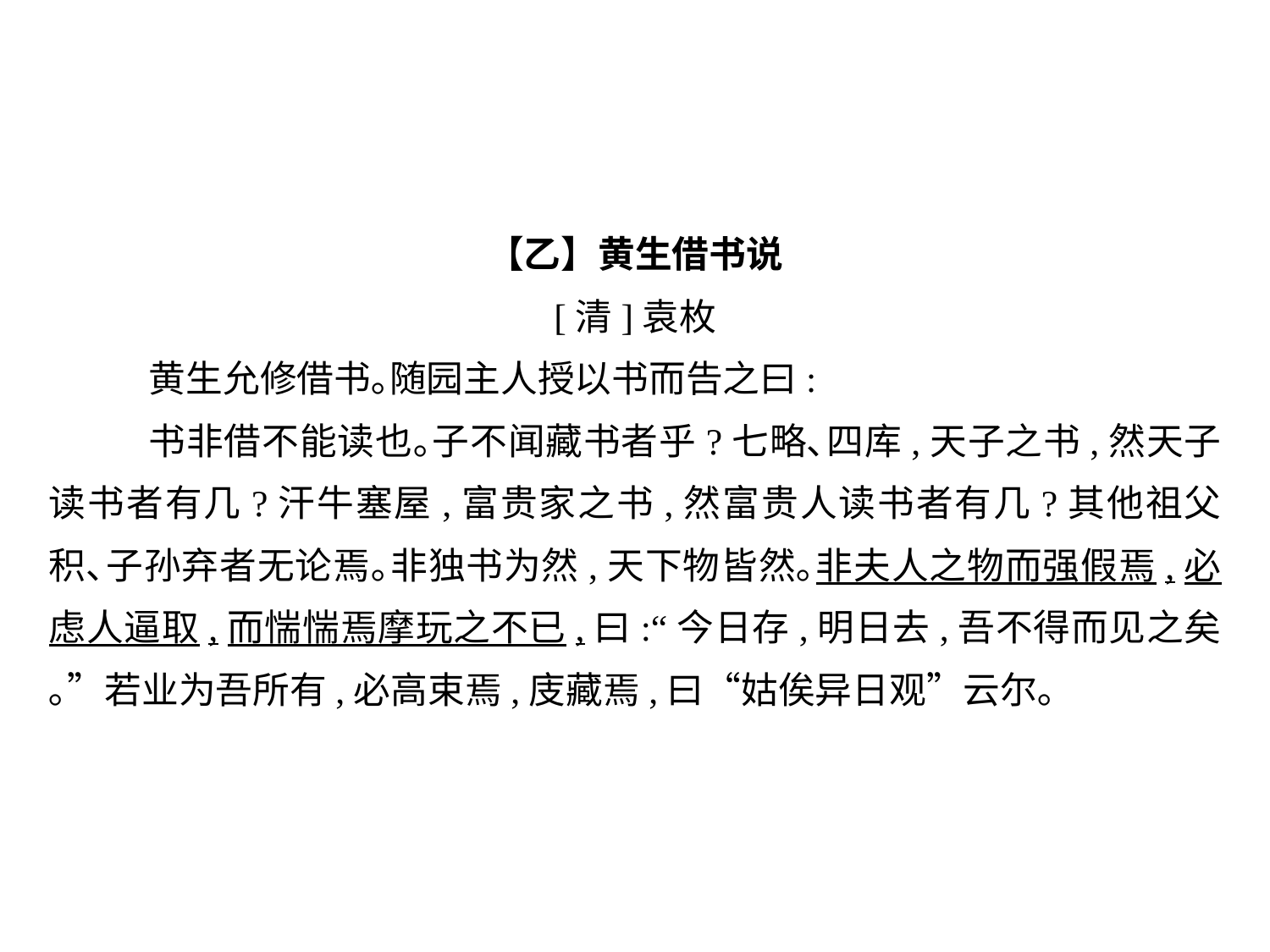

【乙】黄生借书说
[清]袁枚
黄生允修借书｡随园主人授以书而告之曰:
书非借不能读也｡子不闻藏书者乎?七略､四库,天子之书,然天子读书者有几?汗牛塞屋,富贵家之书,然富贵人读书者有几?其他祖父积､子孙弃者无论焉｡非独书为然,天下物皆然｡非夫人之物而强假焉,必虑人逼取,而惴惴焉摩玩之不已,曰:“今日存,明日去,吾不得而见之矣｡”若业为吾所有,必高束焉,庋藏焉,曰“姑俟异日观”云尔｡